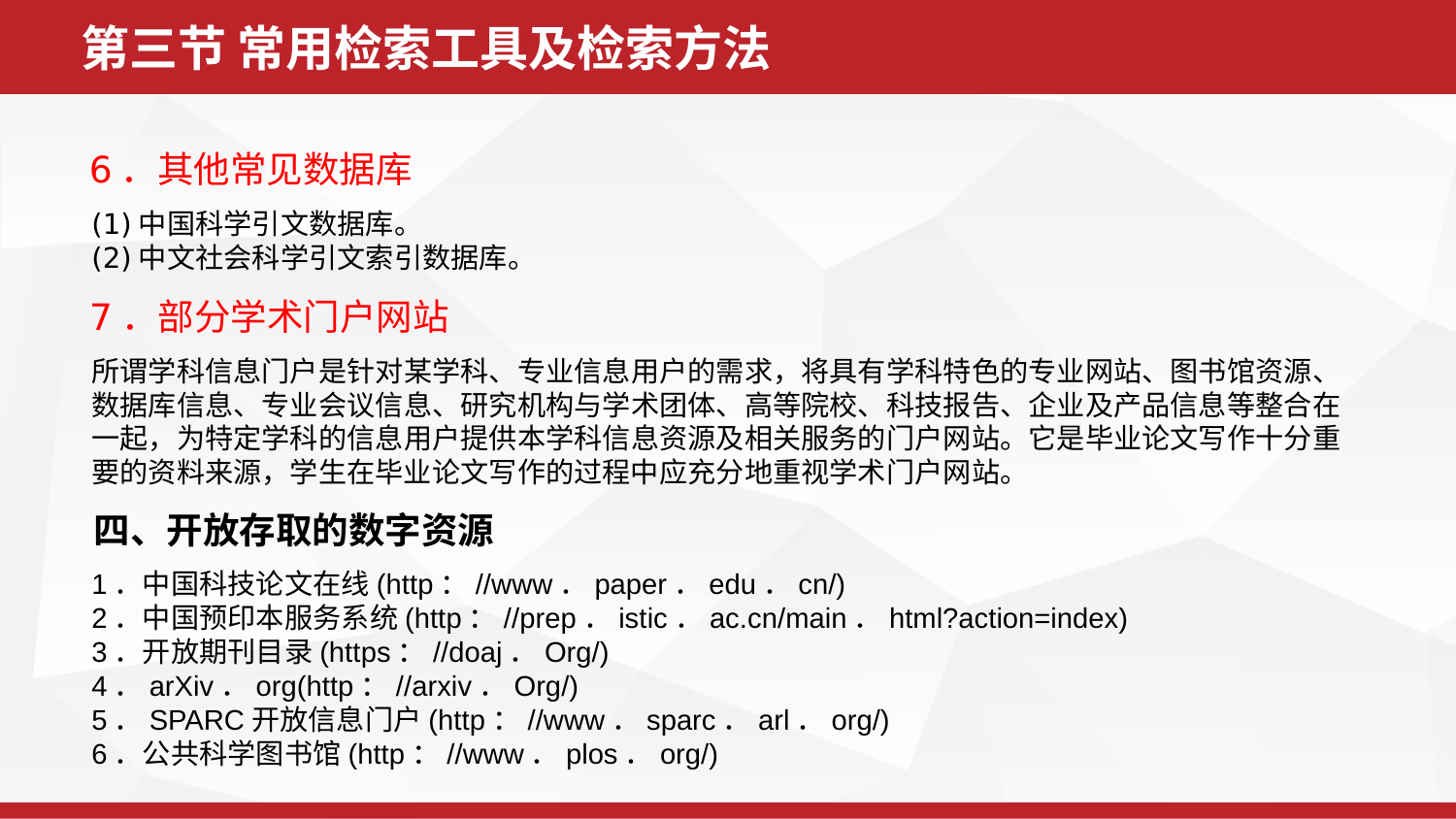

第三节 常用检索工具及检索方法
6．其他常见数据库
(1)中国科学引文数据库。
(2)中文社会科学引文索引数据库。
7．部分学术门户网站
所谓学科信息门户是针对某学科、专业信息用户的需求，将具有学科特色的专业网站、图书馆资源、数据库信息、专业会议信息、研究机构与学术团体、高等院校、科技报告、企业及产品信息等整合在一起，为特定学科的信息用户提供本学科信息资源及相关服务的门户网站。它是毕业论文写作十分重要的资料来源，学生在毕业论文写作的过程中应充分地重视学术门户网站。
四、开放存取的数字资源
1．中国科技论文在线(http：//www．paper．edu．cn/)
2．中国预印本服务系统(http：//prep．istic．ac.cn/main．html?action=index)
3．开放期刊目录(https：//doaj．Org/)
4．arXiv．org(http：//arxiv．Org/)
5．SPARC开放信息门户(http：//www．sparc．arl．org/)
6．公共科学图书馆(http：//www．plos．org/)